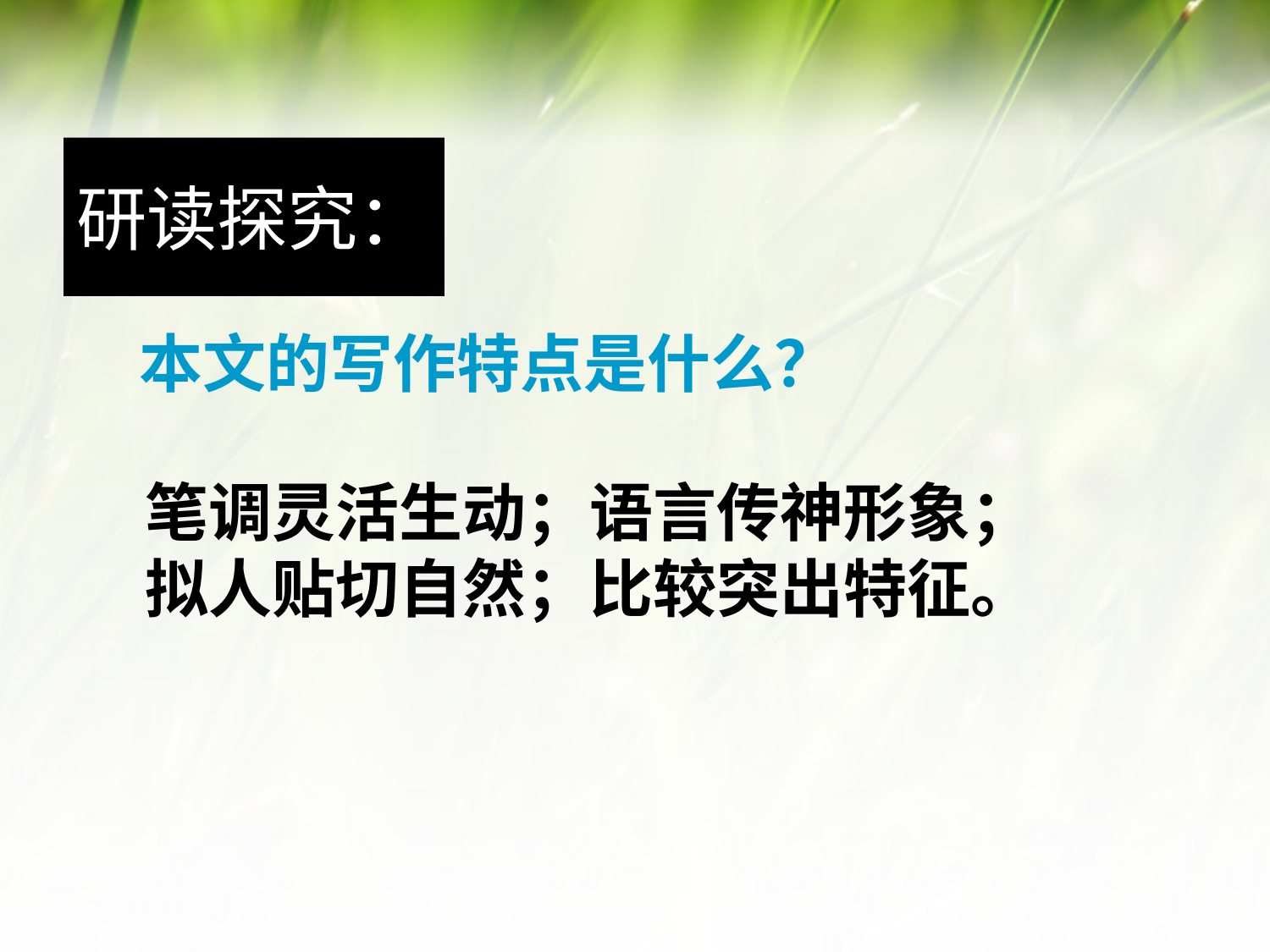

# 研读探究：
本文的写作特点是什么？
笔调灵活生动；语言传神形象；拟人贴切自然；比较突出特征。